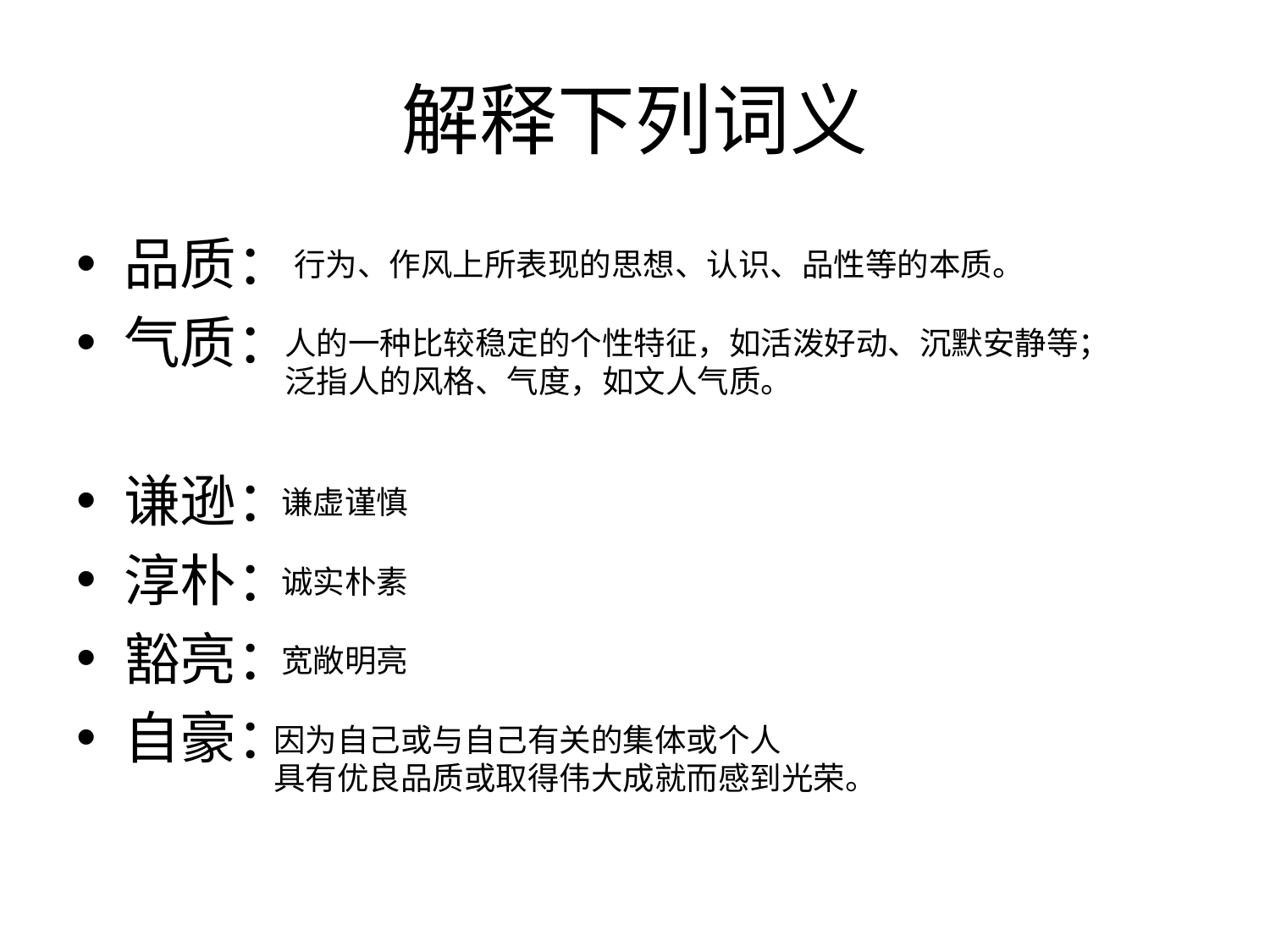

# 解释下列词义
品质：
气质：

谦逊：
淳朴：
豁亮：
自豪：

行为、作风上所表现的思想、认识、品性等的本质。
人的一种比较稳定的个性特征，如活泼好动、沉默安静等；
泛指人的风格、气度，如文人气质。
谦虚谨慎
诚实朴素
宽敞明亮
因为自己或与自己有关的集体或个人
具有优良品质或取得伟大成就而感到光荣。